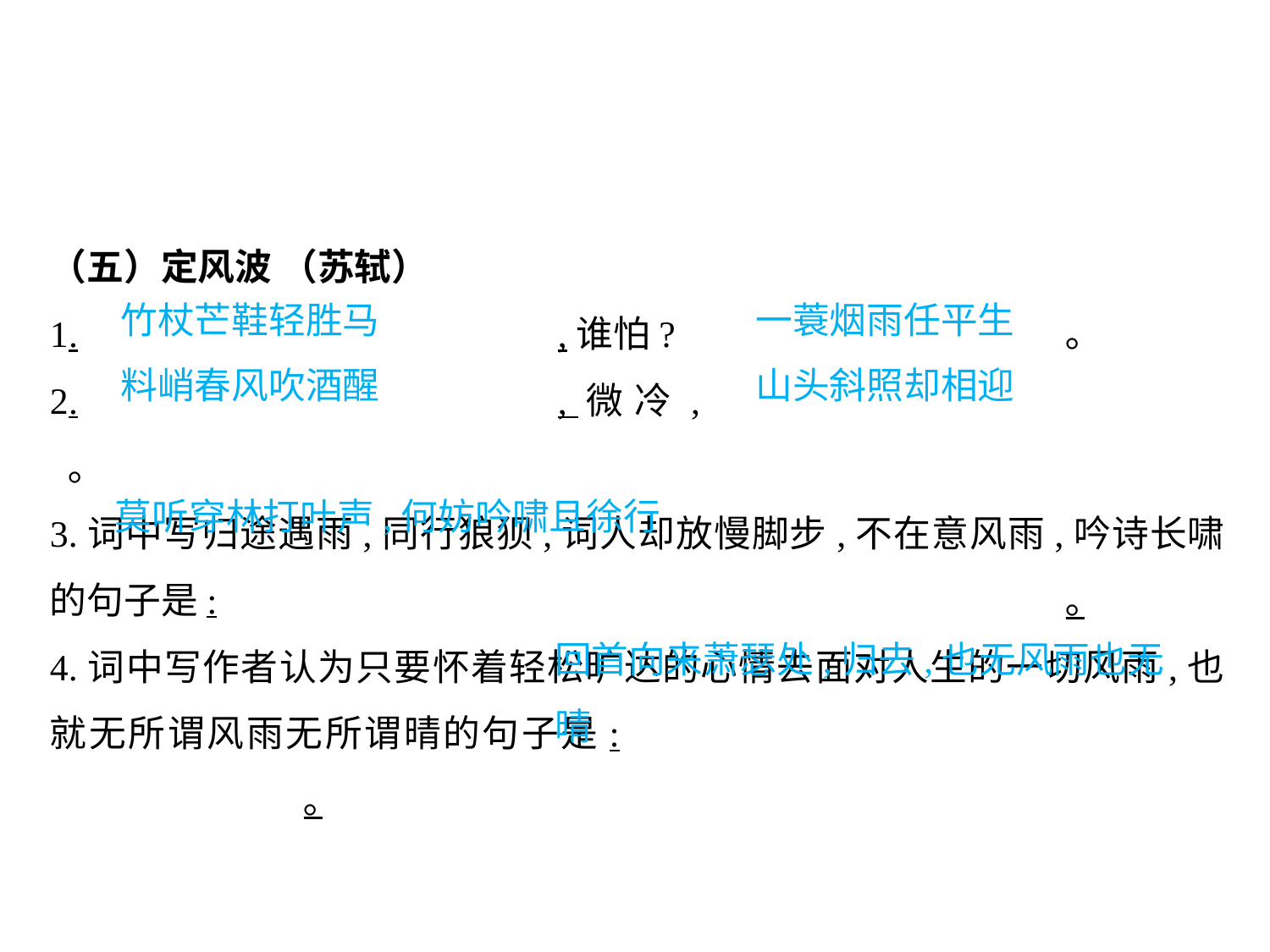

（五）定风波 （苏轼）
1.				,谁怕? 				｡
2.				,微冷,					 ｡
3.词中写归途遇雨,同行狼狈,词人却放慢脚步,不在意风雨,吟诗长啸的句子是:							｡
4.词中写作者认为只要怀着轻松旷达的心情去面对人生的一切风雨,也就无所谓风雨无所谓晴的句子是:							｡
竹杖芒鞋轻胜马			一蓑烟雨任平生
料峭春风吹酒醒			山头斜照却相迎
莫听穿林打叶声,何妨吟啸且徐行
回首向来萧瑟处,归去,也无风雨也无晴